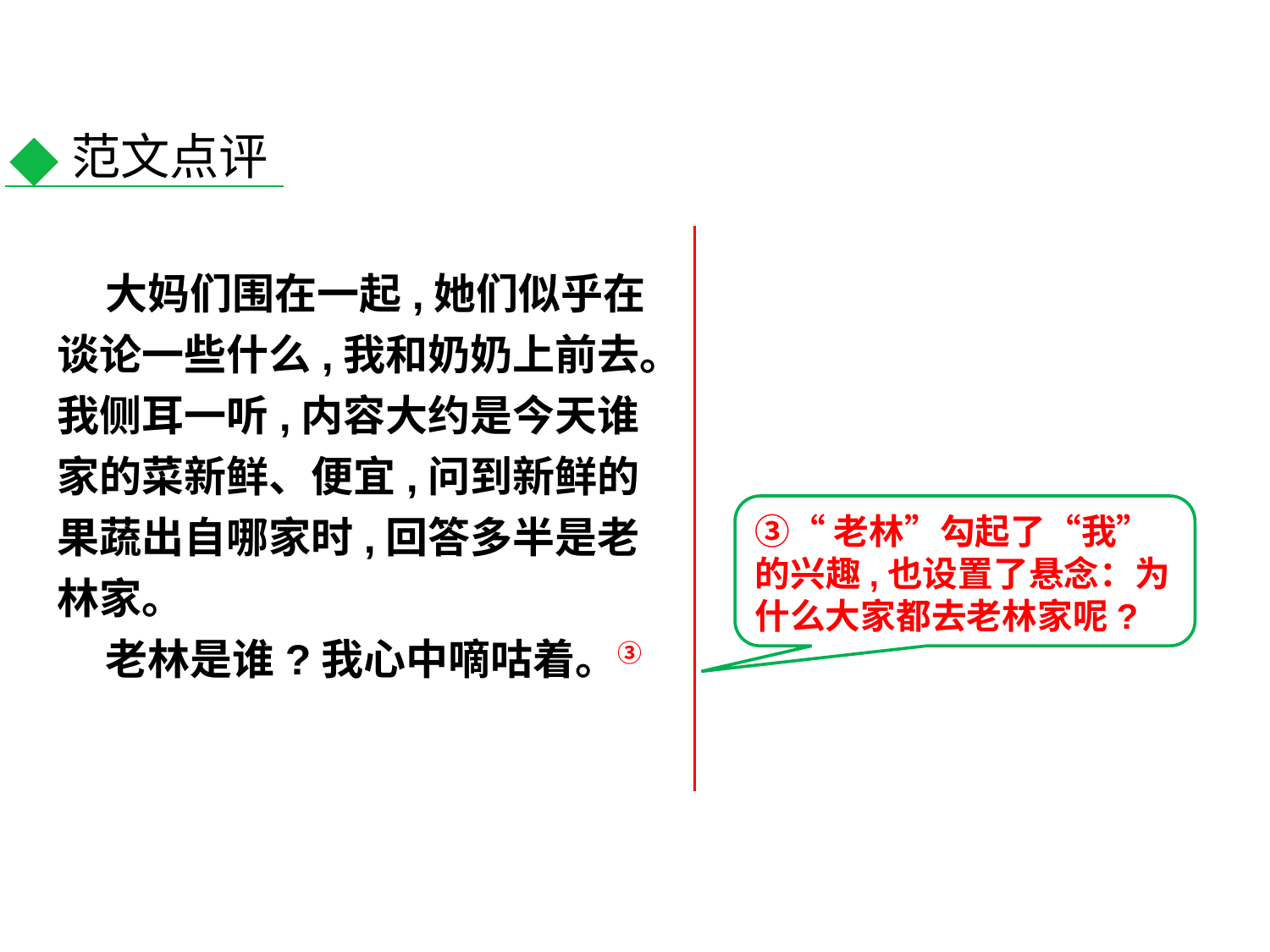

范文点评

    大妈们围在一起,她们似乎在谈论一些什么,我和奶奶上前去。我侧耳一听,内容大约是今天谁家的菜新鲜、便宜,问到新鲜的果蔬出自哪家时,回答多半是老林家。
    老林是谁?我心中嘀咕着。③
③“老林”勾起了“我”的兴趣,也设置了悬念：为什么大家都去老林家呢?